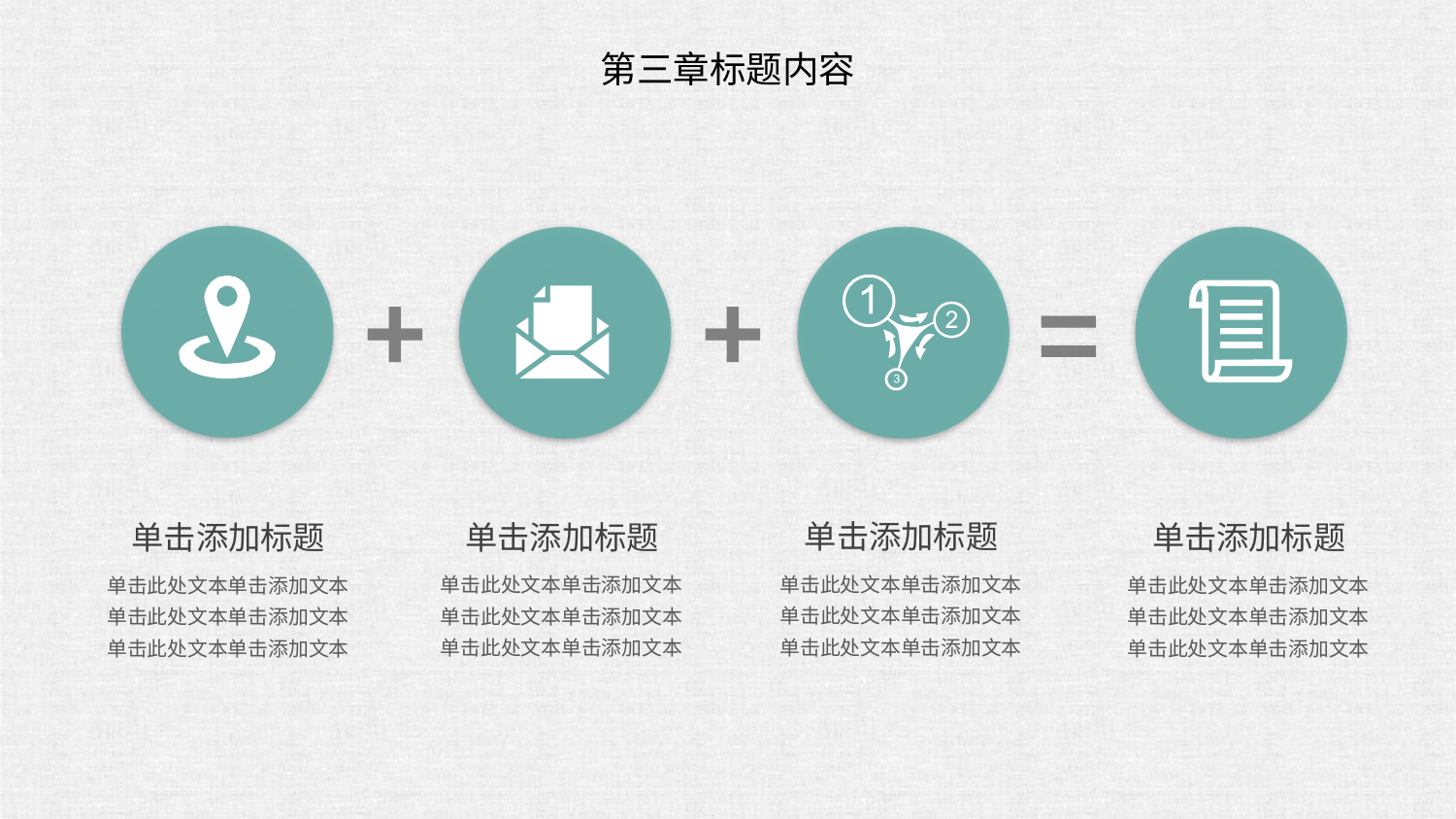

第三章标题内容

+
+
=

单击添加标题
单击添加标题
单击添加标题
单击添加标题
单击此处文本单击添加文本单击此处文本单击添加文本单击此处文本单击添加文本
单击此处文本单击添加文本单击此处文本单击添加文本单击此处文本单击添加文本
单击此处文本单击添加文本单击此处文本单击添加文本单击此处文本单击添加文本
单击此处文本单击添加文本单击此处文本单击添加文本单击此处文本单击添加文本